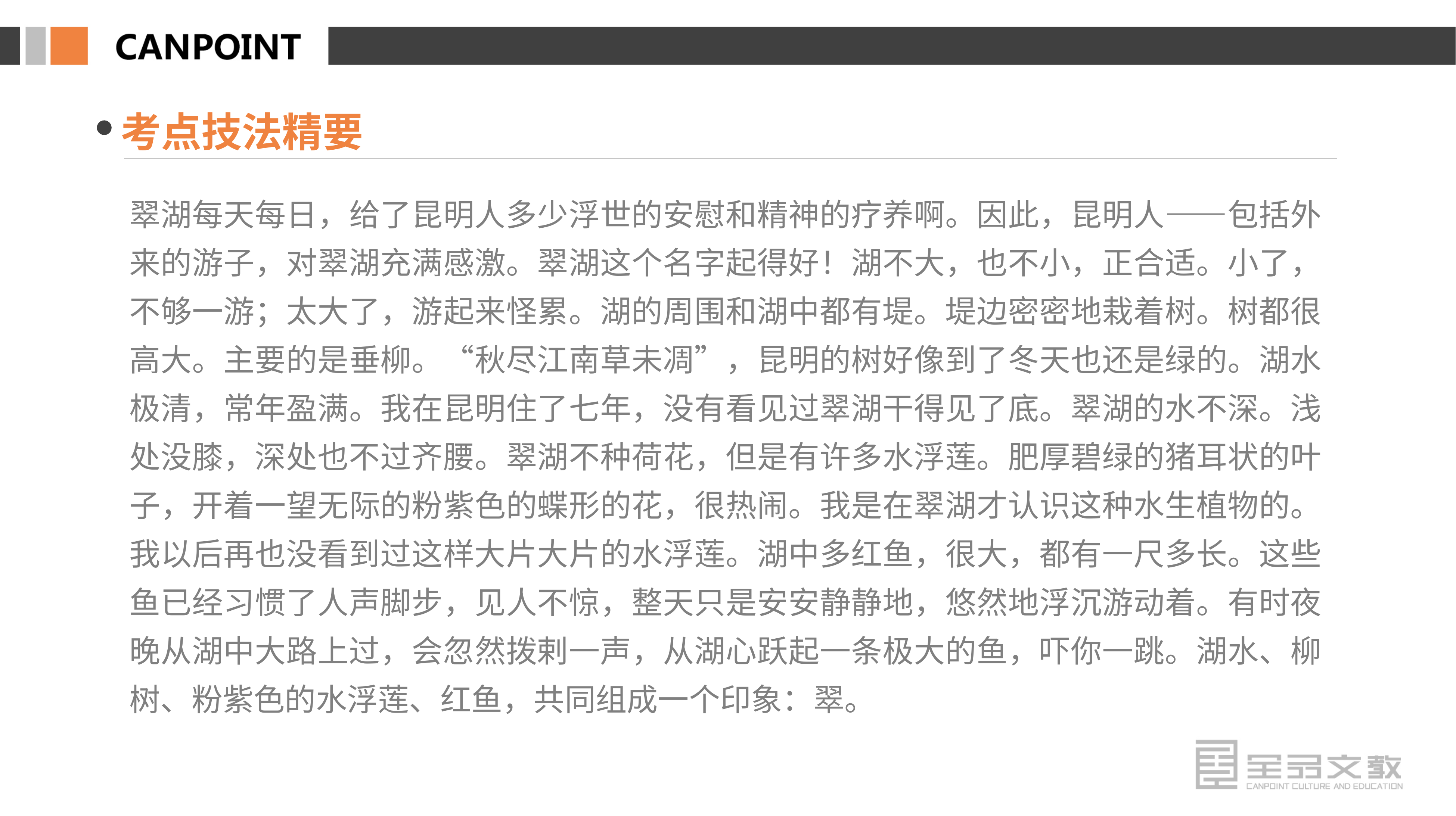

考点技法精要

翠湖每天每日，给了昆明人多少浮世的安慰和精神的疗养啊。因此，昆明人——包括外来的游子，对翠湖充满感激。翠湖这个名字起得好！湖不大，也不小，正合适。小了，不够一游；太大了，游起来怪累。湖的周围和湖中都有堤。堤边密密地栽着树。树都很高大。主要的是垂柳。“秋尽江南草未凋”，昆明的树好像到了冬天也还是绿的。湖水极清，常年盈满。我在昆明住了七年，没有看见过翠湖干得见了底。翠湖的水不深。浅处没膝，深处也不过齐腰。翠湖不种荷花，但是有许多水浮莲。肥厚碧绿的猪耳状的叶子，开着一望无际的粉紫色的蝶形的花，很热闹。我是在翠湖才认识这种水生植物的。我以后再也没看到过这样大片大片的水浮莲。湖中多红鱼，很大，都有一尺多长。这些鱼已经习惯了人声脚步，见人不惊，整天只是安安静静地，悠然地浮沉游动着。有时夜晚从湖中大路上过，会忽然拨剌一声，从湖心跃起一条极大的鱼，吓你一跳。湖水、柳树、粉紫色的水浮莲、红鱼，共同组成一个印象：翠。